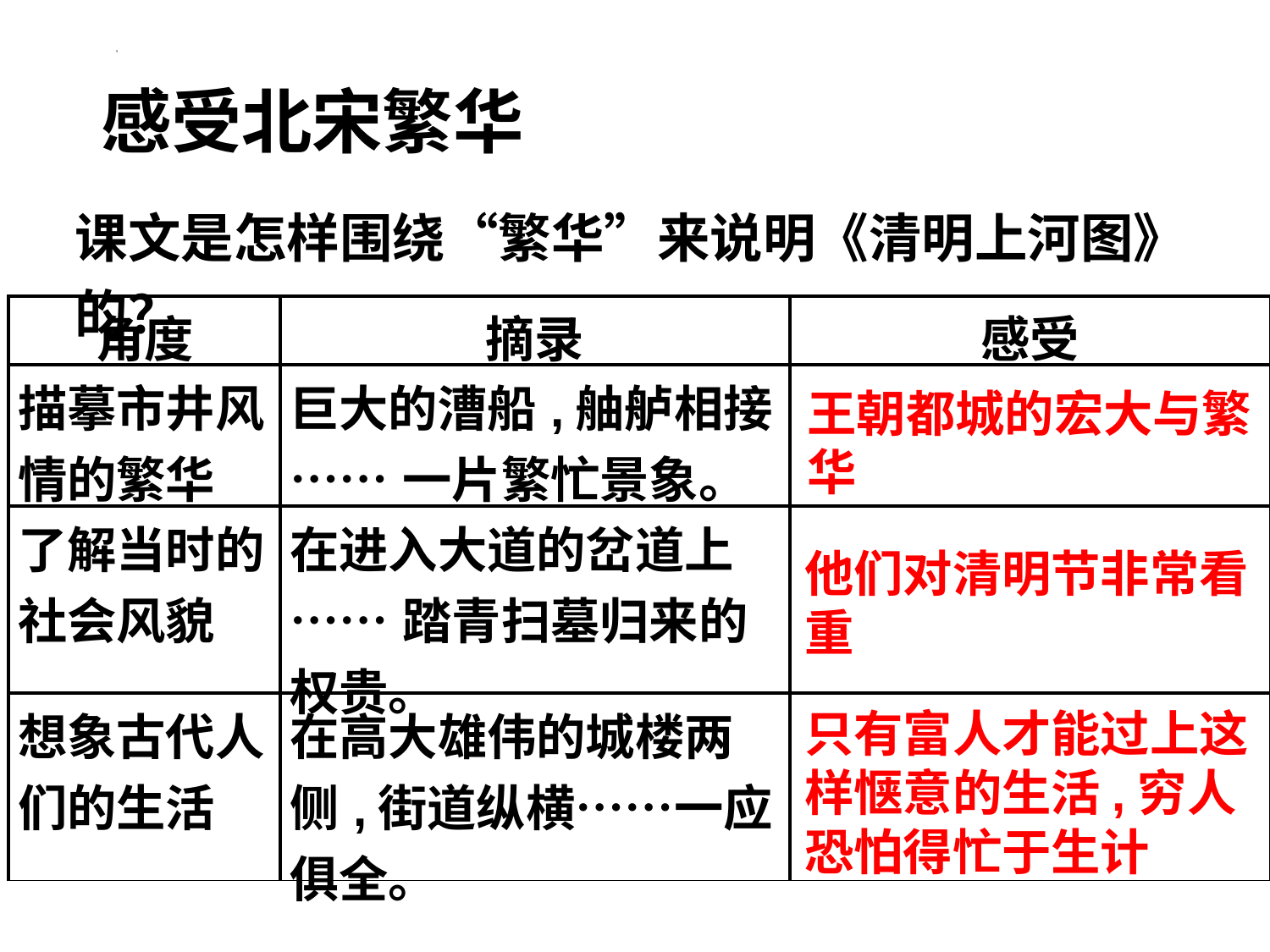

感受北宋繁华
课文是怎样围绕“繁华”来说明《清明上河图》的？
| 角度 | 摘录 | 感受 |
| --- | --- | --- |
| 描摹市井风情的繁华 | 巨大的漕船,舳舻相接 ……一片繁忙景象。 |  |
| 了解当时的社会风貌 | 在进入大道的岔道上 ……踏青扫墓归来的权贵。 |  |
| 想象古代人们的生活 | 在高大雄伟的城楼两侧,街道纵横……一应俱全。 |  |
王朝都城的宏大与繁华
他们对清明节非常看重
只有富人才能过上这样惬意的生活,穷人恐怕得忙于生计